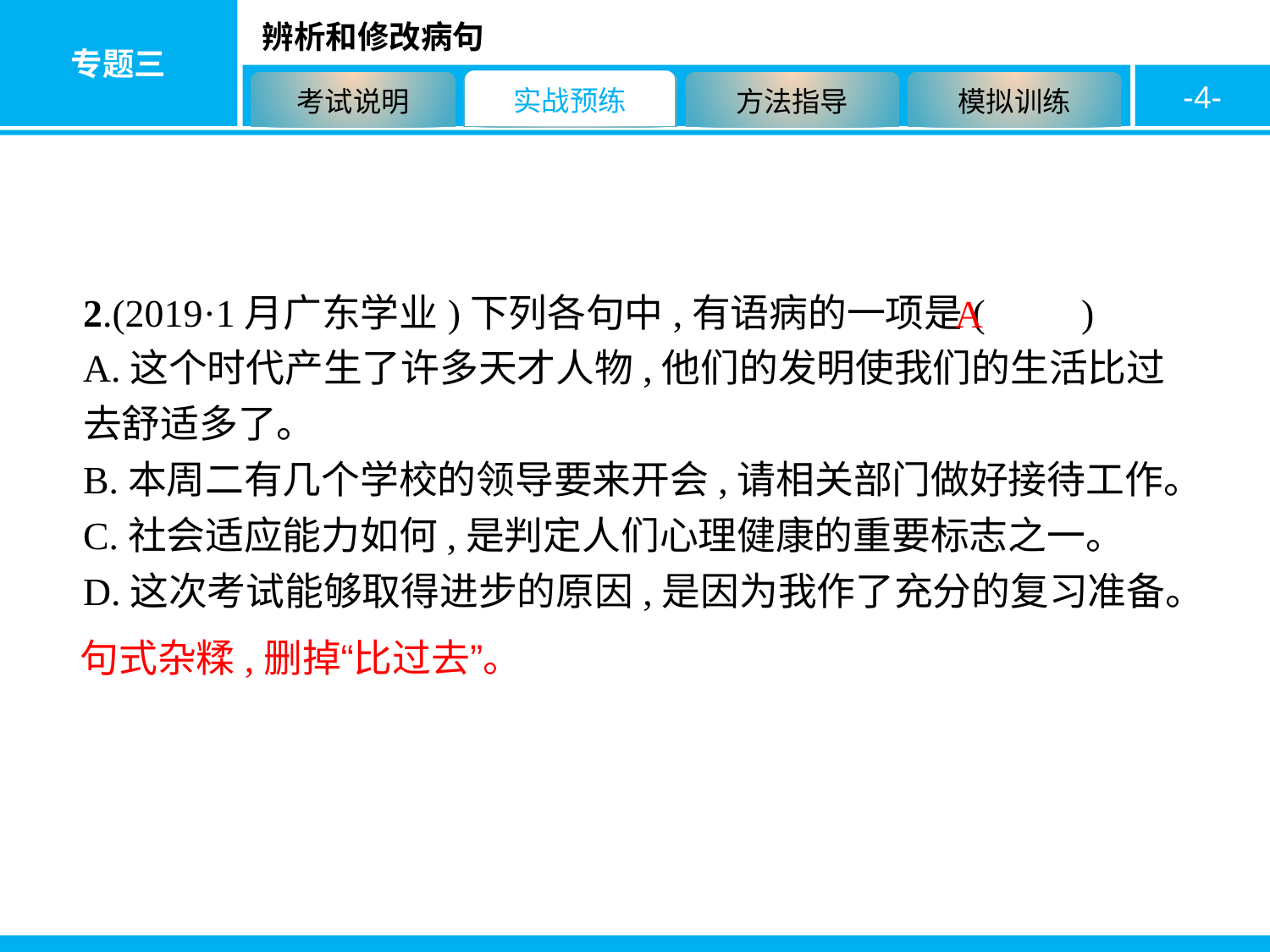

-4-
2.(2019·1月广东学业)下列各句中,有语病的一项是(　　)
A.这个时代产生了许多天才人物,他们的发明使我们的生活比过去舒适多了。
B.本周二有几个学校的领导要来开会,请相关部门做好接待工作。
C.社会适应能力如何,是判定人们心理健康的重要标志之一。
D.这次考试能够取得进步的原因,是因为我作了充分的复习准备。
A
句式杂糅,删掉“比过去”。